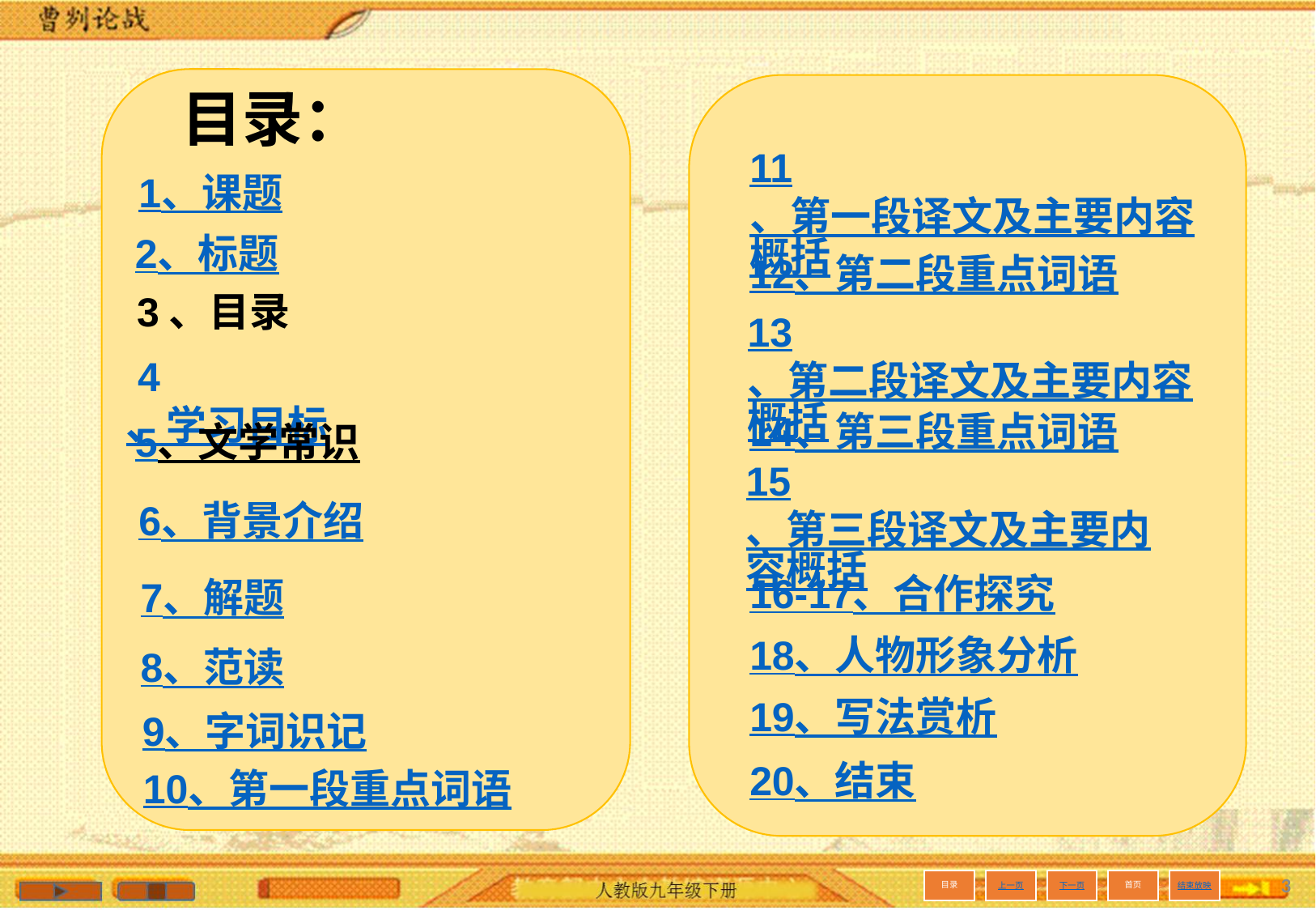

目录：

11、第一段译文及主要内容概括
1、课题
2、标题
12、第二段重点词语
3、目录
13、第二段译文及主要内容概括
 4、学习目标
14、第三段重点词语
5、文学常识
15、第三段译文及主要内容概括
6、背景介绍
16-17、合作探究
7、解题
18、人物形象分析
8、范读
19、写法赏析
9、字词识记
20、结束
10、第一段重点词语
3